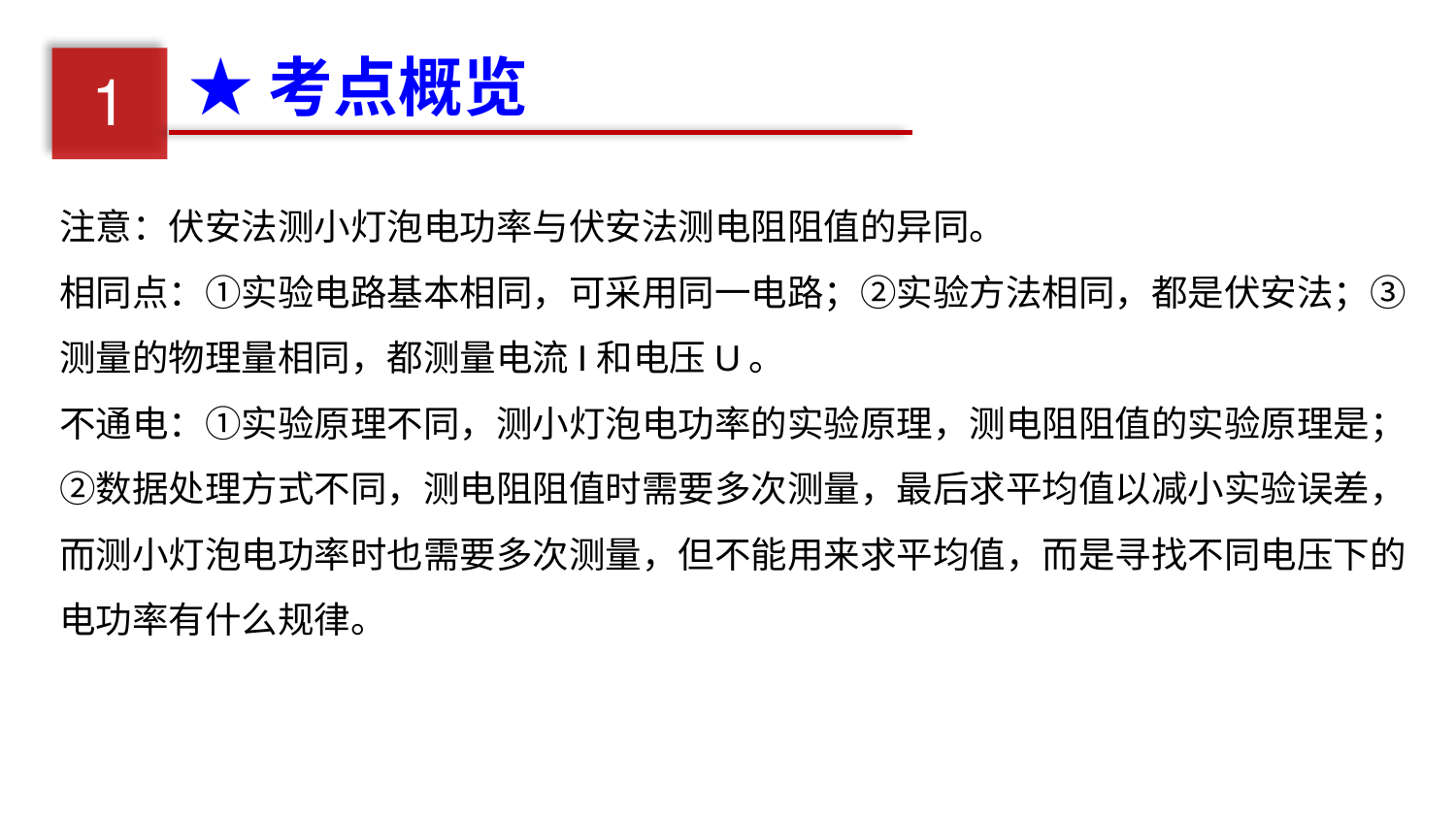

★考点概览

1
注意：伏安法测小灯泡电功率与伏安法测电阻阻值的异同。
相同点：①实验电路基本相同，可采用同一电路；②实验方法相同，都是伏安法；③测量的物理量相同，都测量电流I和电压U。
不通电：①实验原理不同，测小灯泡电功率的实验原理，测电阻阻值的实验原理是；②数据处理方式不同，测电阻阻值时需要多次测量，最后求平均值以减小实验误差，而测小灯泡电功率时也需要多次测量，但不能用来求平均值，而是寻找不同电压下的电功率有什么规律。